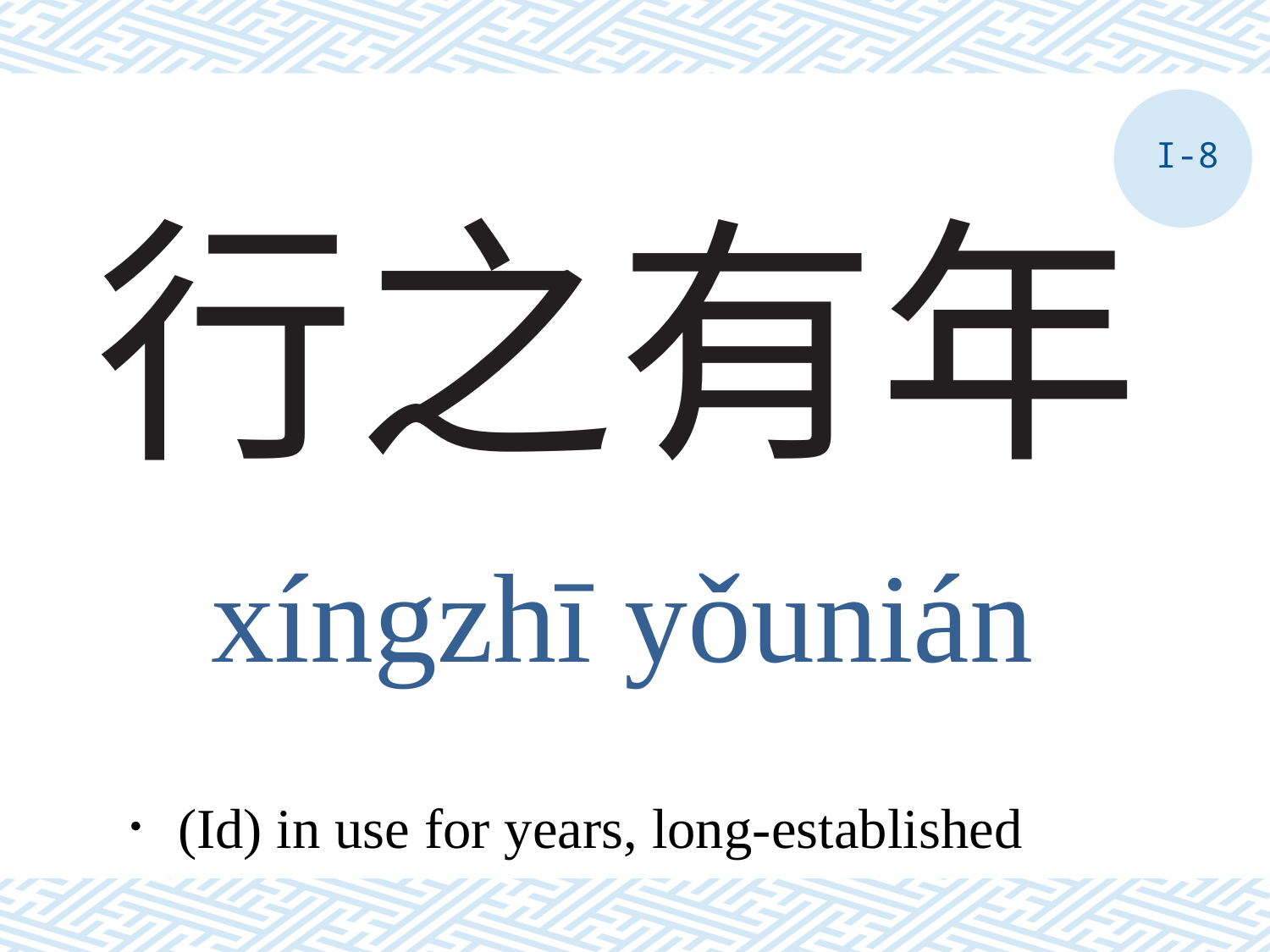

I-8

# 行之有年
xíngzhī yǒunián
．(Id) in use for years, long-established